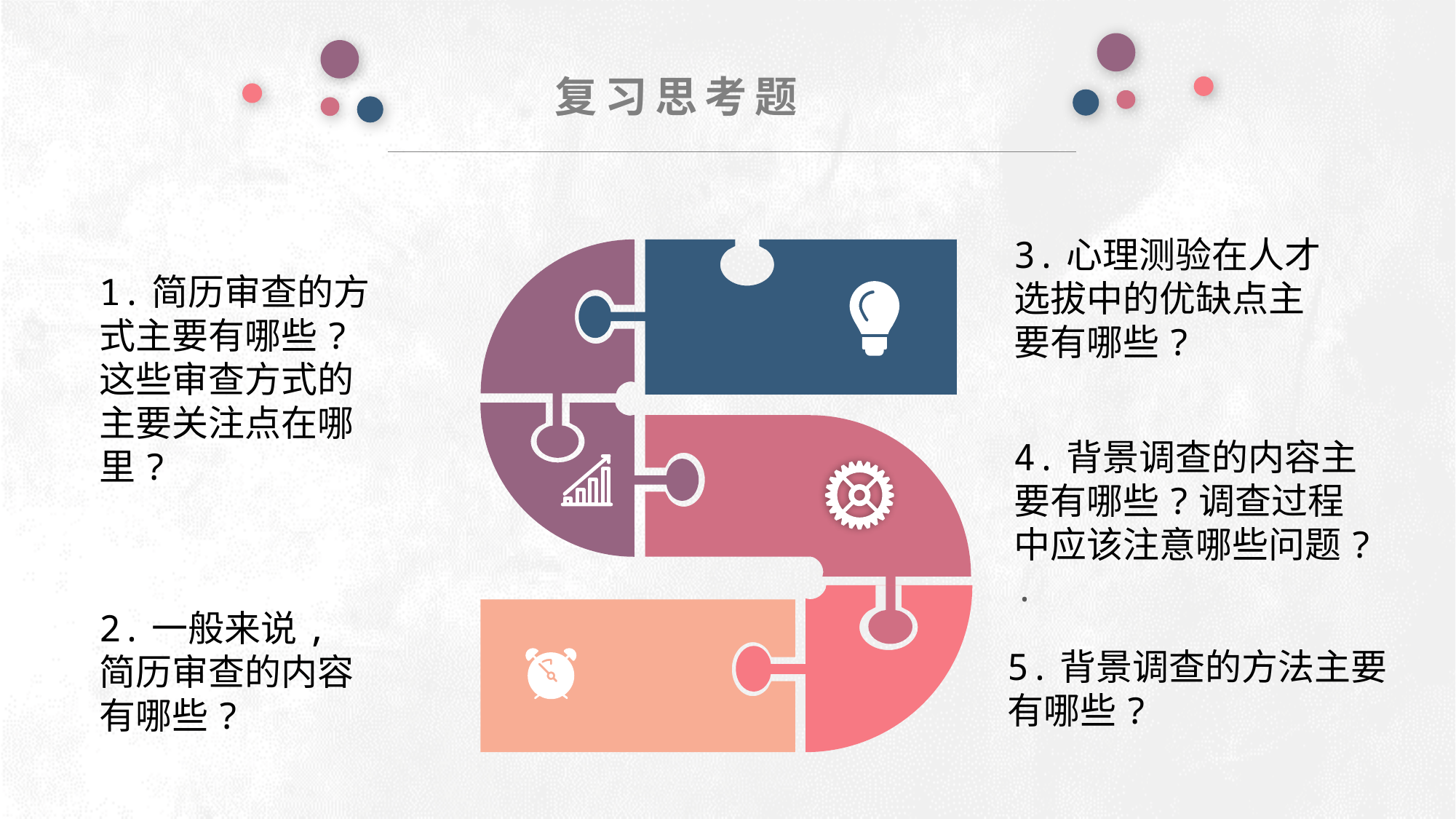

复习思考题

e7d195523061f1c0deeec63e560781cfd59afb0ea006f2a87ABB68BF51EA6619813959095094C18C62A12F549504892A4AAA8C1554C6663626E05CA27F281A14E6983772AFC3FB97135759321DEA3D70CCCB10945EC5A0322096E752803368C2184698845E3CCD6DB7F651295A8E4F3FDC19EA64A2B4A4AC1434B55AAE41CF0BF61B375C23F3039959E085EE760725AA
3.心理测验在人才选拔中的优缺点主要有哪些?

1.简历审查的方式主要有哪些?这些审查方式的主要关注点在哪里?

4.背景调查的内容主要有哪些?调查过程中应该注意哪些问题?
.

2.一般来说,简历审查的内容有哪些?

5.背景调查的方法主要
有哪些?